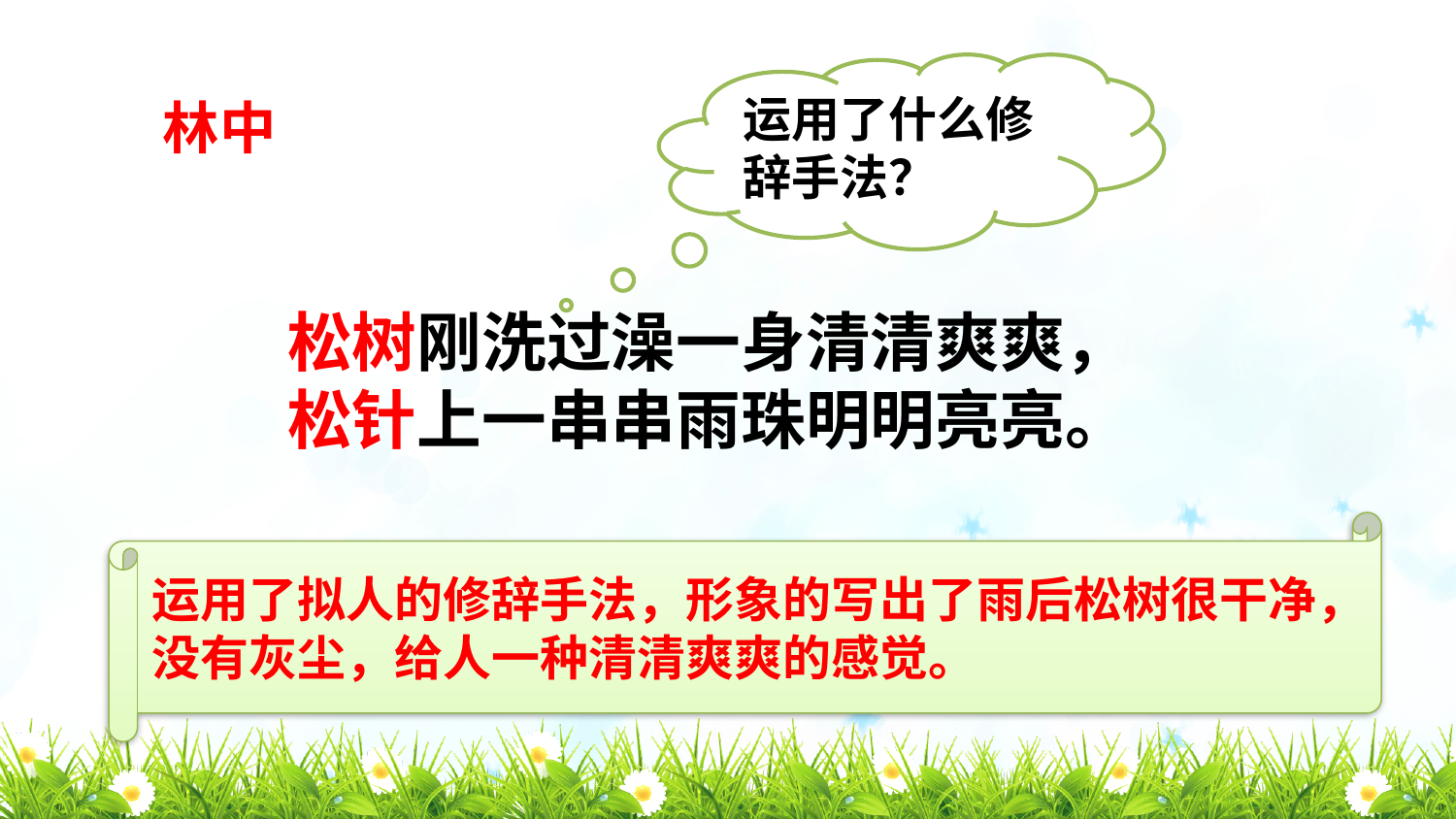

运用了什么修辞手法？
林中
比喻
松树刚洗过澡一身清清爽爽，
松针上一串串雨珠明明亮亮。
运用了拟人的修辞手法，形象的写出了雨后松树很干净，没有灰尘，给人一种清清爽爽的感觉。